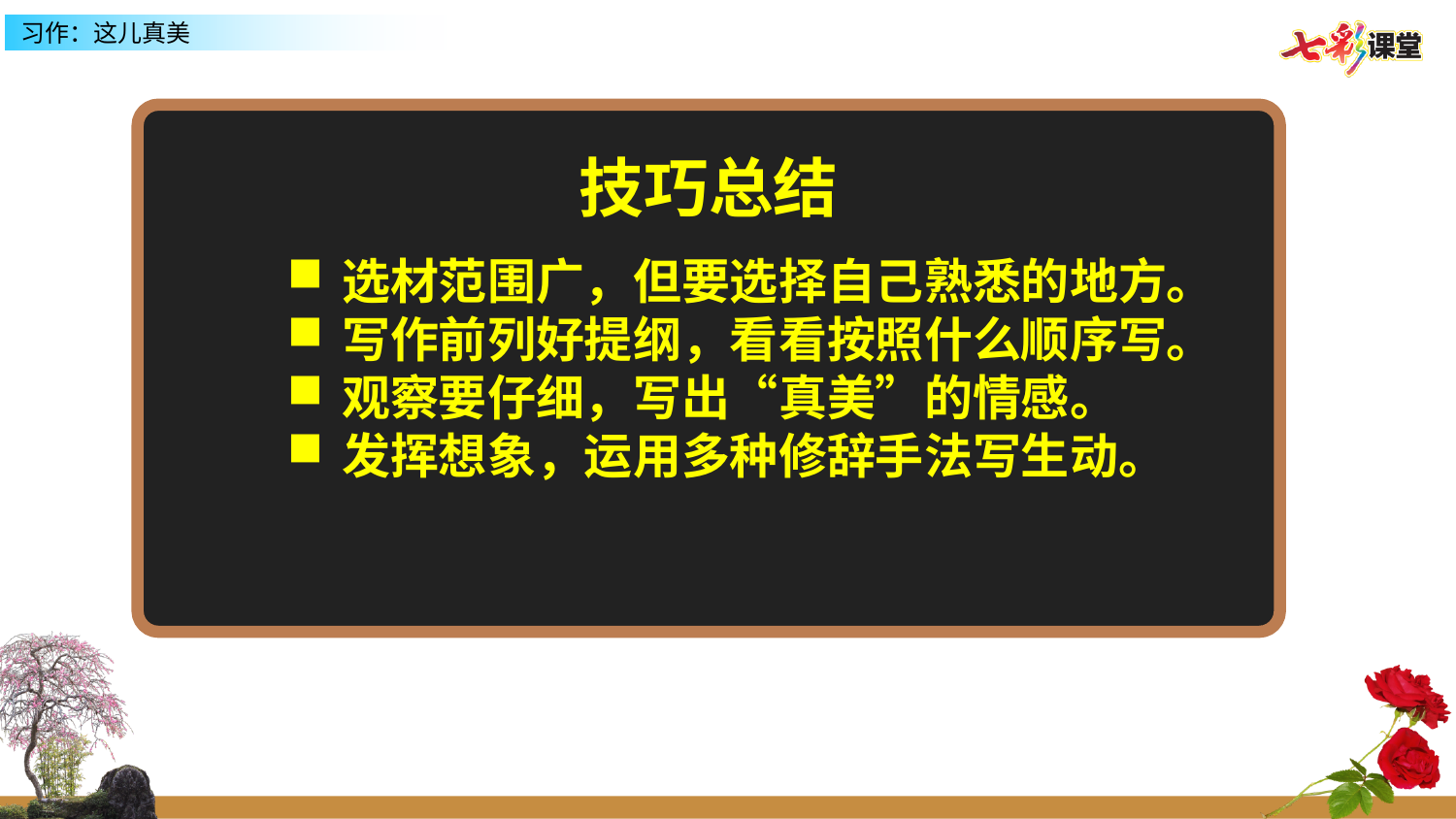

技巧总结
选材范围广，但要选择自己熟悉的地方。
写作前列好提纲，看看按照什么顺序写。
观察要仔细，写出“真美”的情感。
发挥想象，运用多种修辞手法写生动。